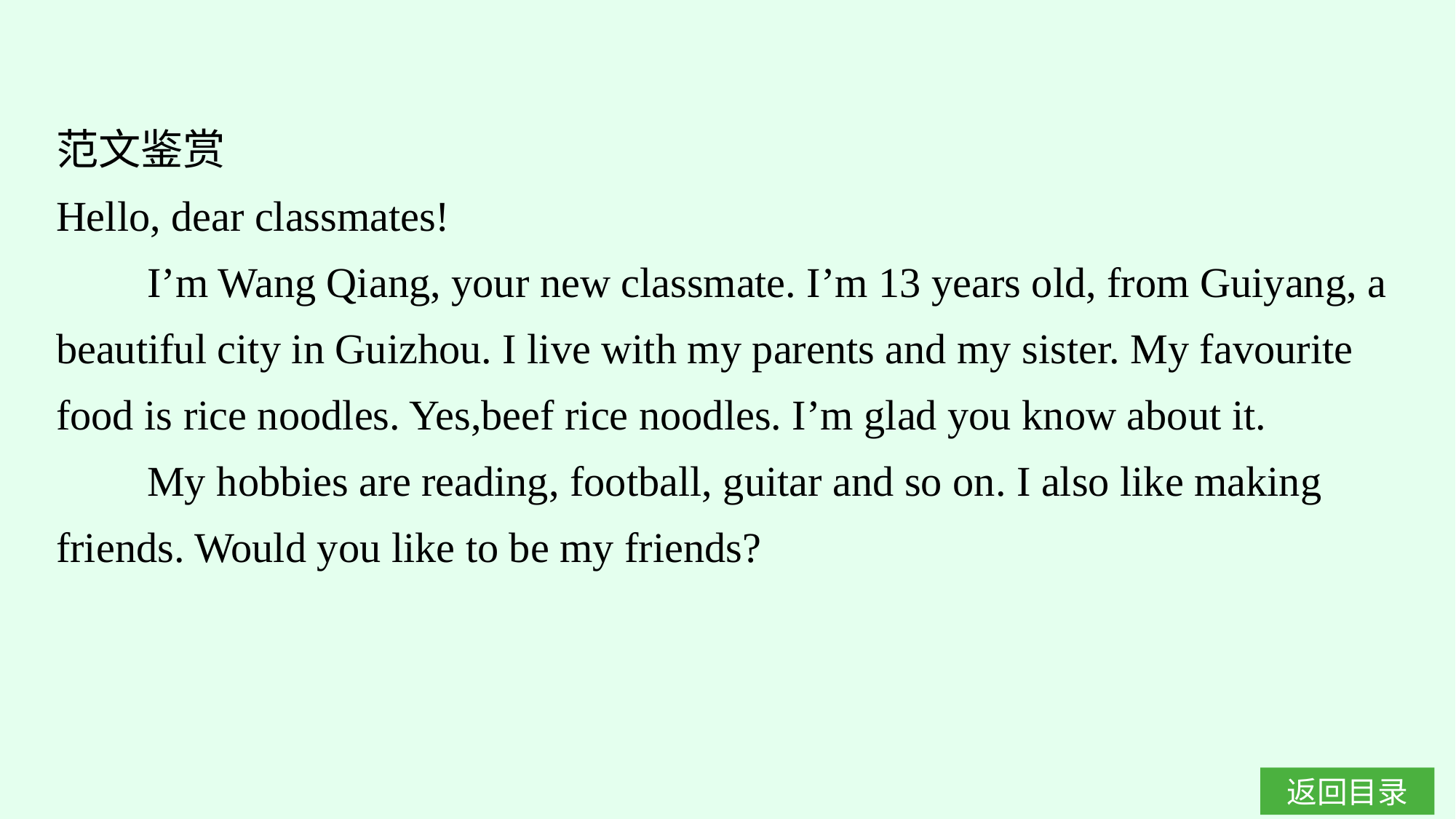

范文鉴赏
Hello, dear classmates!
I’m Wang Qiang, your new classmate. I’m 13 years old, from Guiyang, a beautiful city in Guizhou. I live with my parents and my sister. My favourite food is rice noodles. Yes,beef rice noodles. I’m glad you know about it.
My hobbies are reading, football, guitar and so on. I also like making friends. Would you like to be my friends?